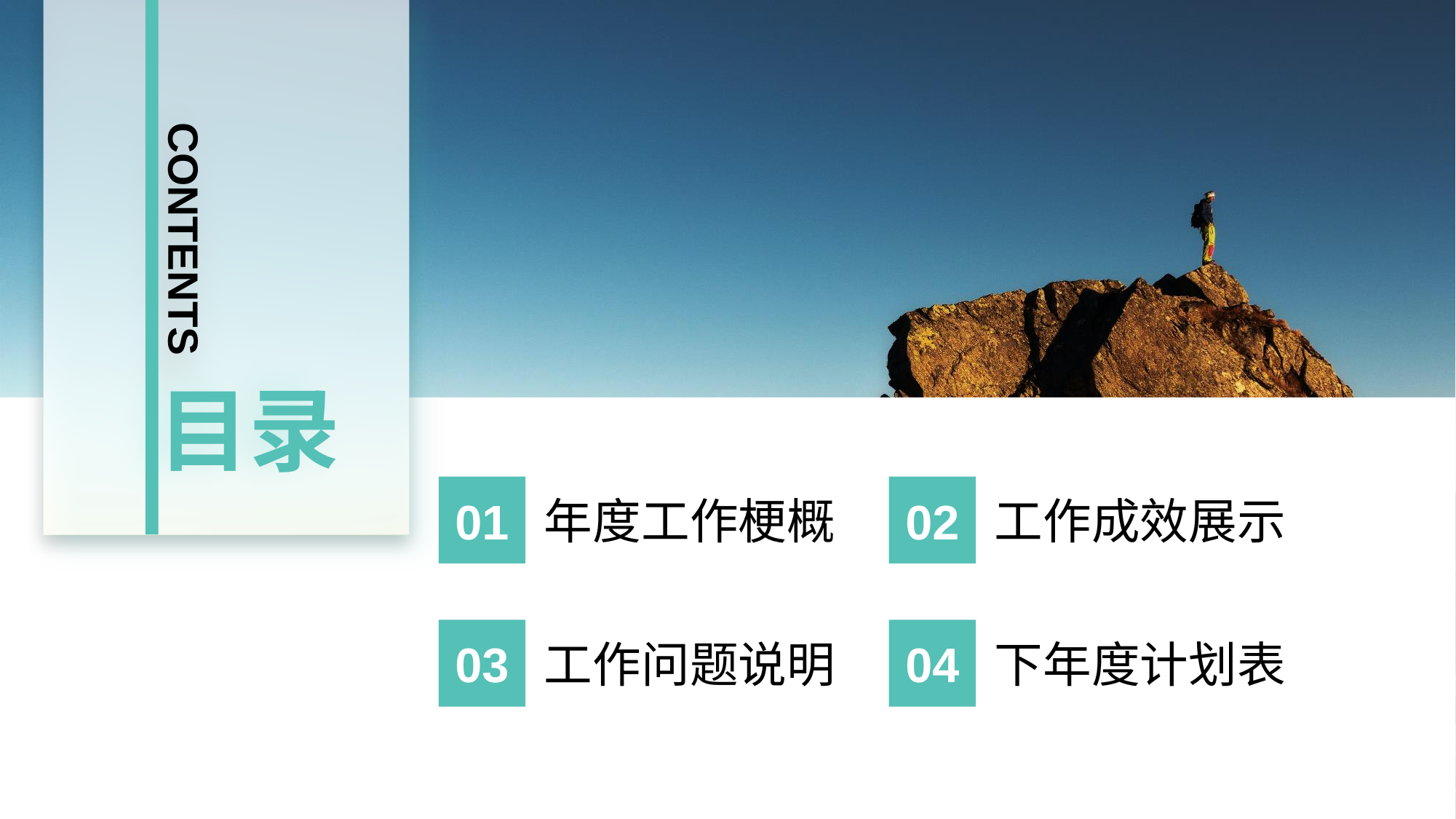

CONTENTS
目录

01
年度工作梗概
02
工作成效展示
03
工作问题说明
04
下年度计划表